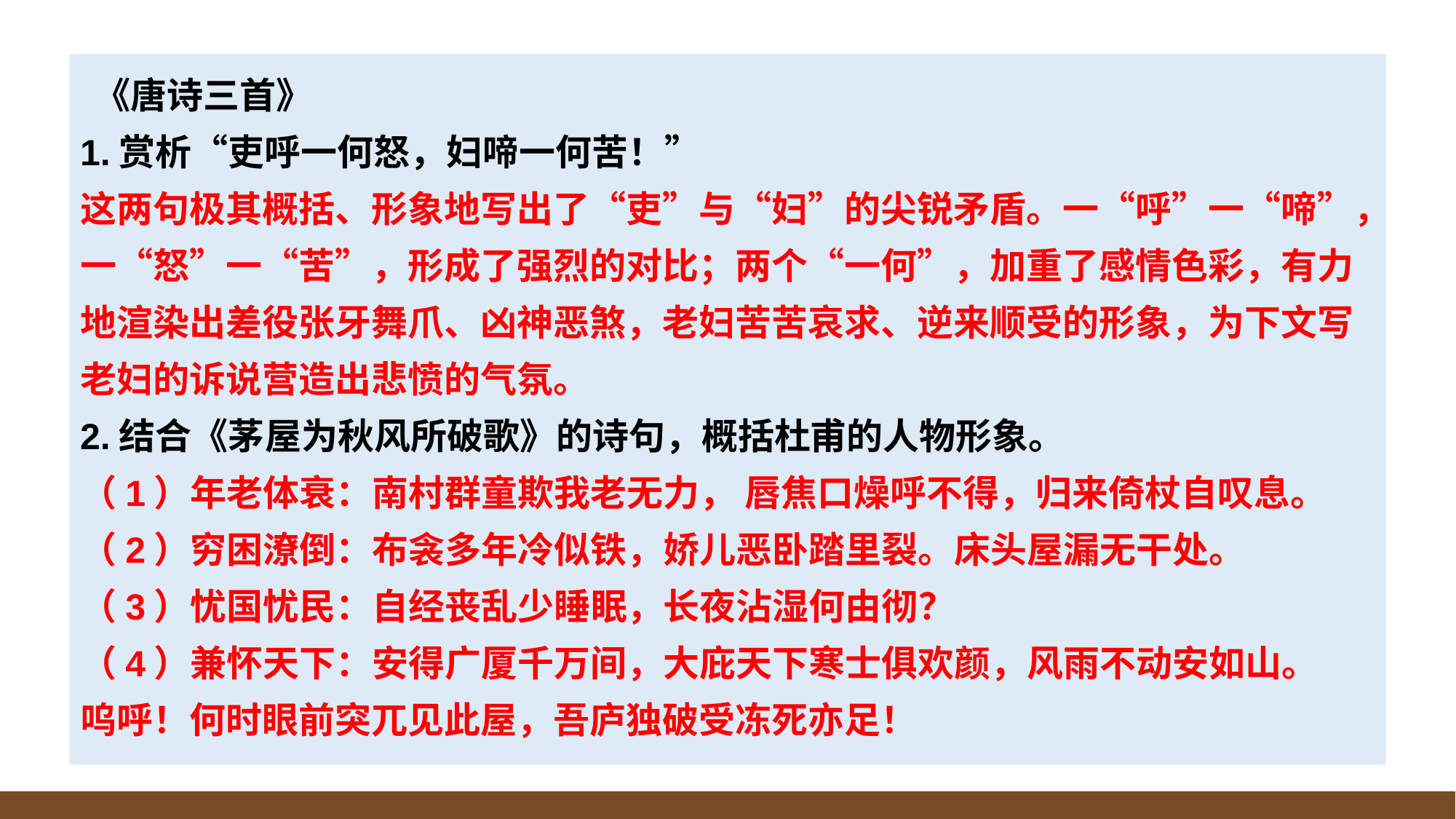

《唐诗三首》
1.赏析“吏呼一何怒，妇啼一何苦！”
这两句极其概括、形象地写出了“吏”与“妇”的尖锐矛盾。一“呼”一“啼”，一“怒”一“苦”，形成了强烈的对比；两个“一何”，加重了感情色彩，有力地渲染出差役张牙舞爪、凶神恶煞，老妇苦苦哀求、逆来顺受的形象，为下文写老妇的诉说营造出悲愤的气氛。
2.结合《茅屋为秋风所破歌》的诗句，概括杜甫的人物形象。
（1）年老体衰：南村群童欺我老无力， 唇焦口燥呼不得，归来倚杖自叹息。
（2）穷困潦倒：布衾多年冷似铁，娇儿恶卧踏里裂。床头屋漏无干处。
（3）忧国忧民：自经丧乱少睡眠，长夜沾湿何由彻？
（4）兼怀天下：安得广厦千万间，大庇天下寒士俱欢颜，风雨不动安如山。
呜呼！何时眼前突兀见此屋，吾庐独破受冻死亦足！